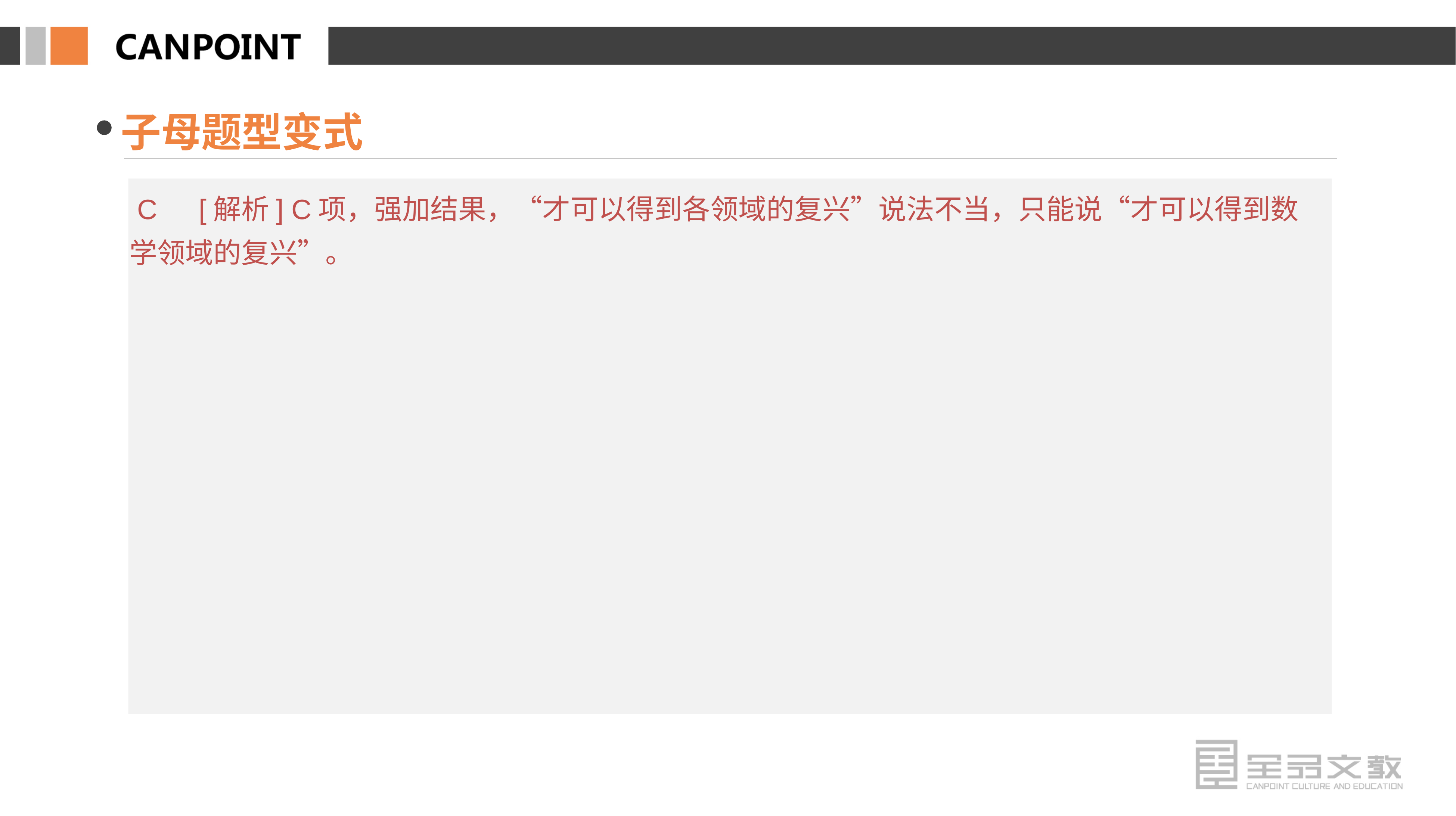

子母题型变式

 C　[解析] C项，强加结果，“才可以得到各领域的复兴”说法不当，只能说“才可以得到数学领域的复兴”。